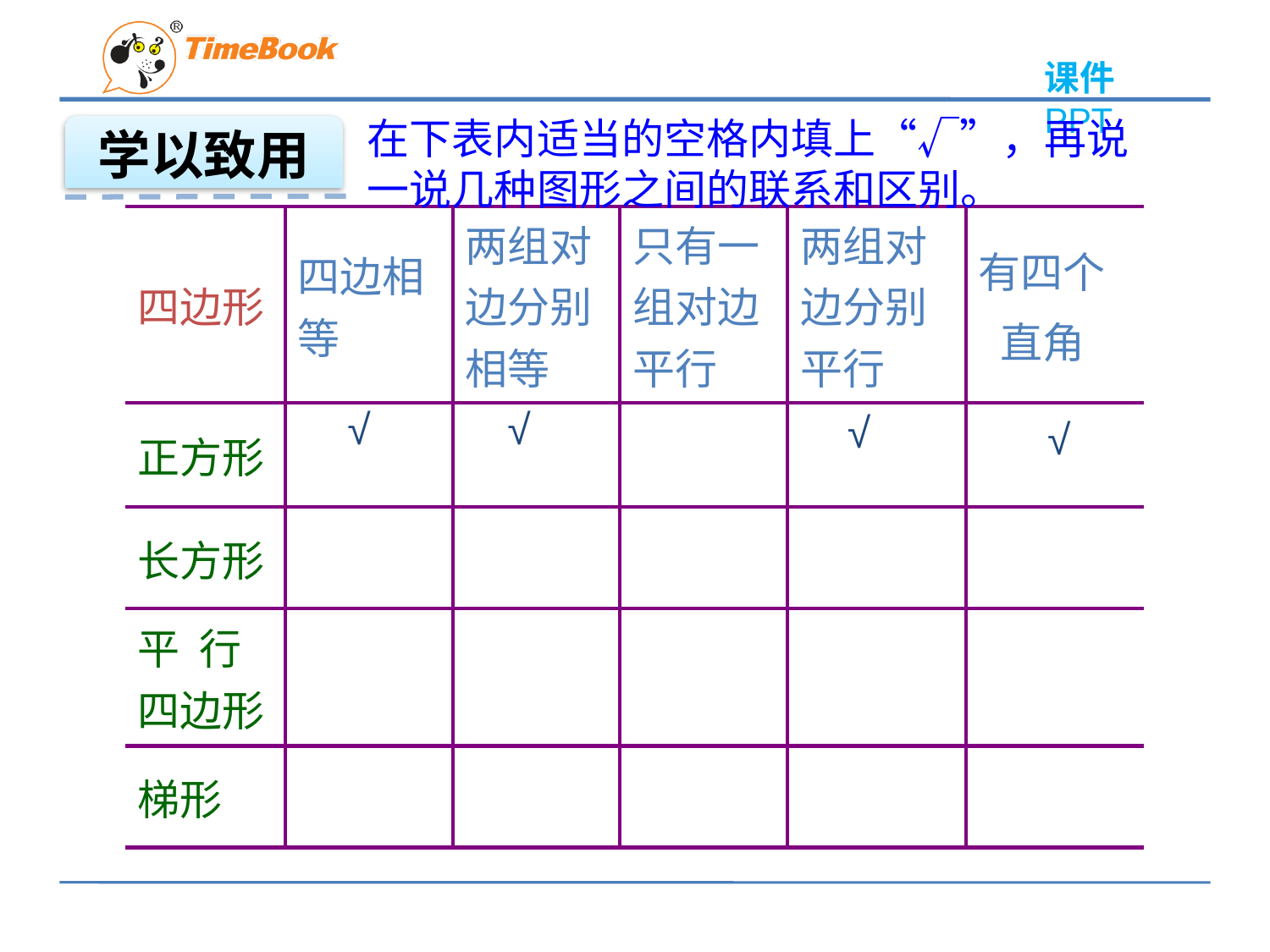

在下表内适当的空格内填上“√”，再说一说几种图形之间的联系和区别。
学以致用
| 四边形 | 四边相等 | 两组对边分别相等 | 只有一组对边平行 | 两组对边分别平行 | 有四个 直角 |
| --- | --- | --- | --- | --- | --- |
| 正方形 |  |  |  |  |  |
| 长方形 |  |  |  |  |  |
| 平 行四边形 |  |  |  |  |  |
| 梯形 |  |  |  |  |  |
√
√
√
√